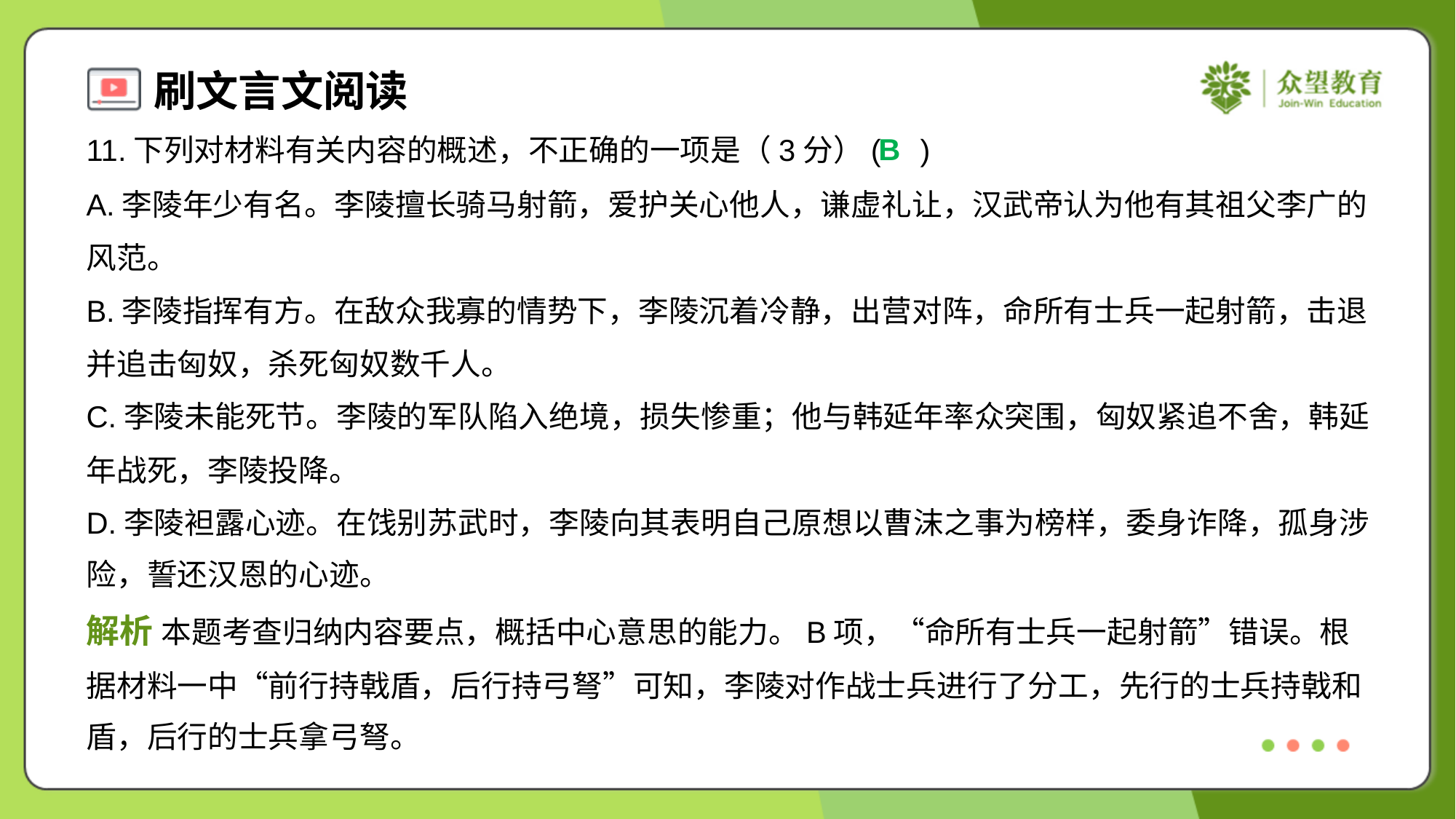

B
11.下列对材料有关内容的概述，不正确的一项是（3分）(     )
A.李陵年少有名。李陵擅长骑马射箭，爱护关心他人，谦虚礼让，汉武帝认为他有其祖父李广的
风范。
B.李陵指挥有方。在敌众我寡的情势下，李陵沉着冷静，出营对阵，命所有士兵一起射箭，击退
并追击匈奴，杀死匈奴数千人。
C.李陵未能死节。李陵的军队陷入绝境，损失惨重；他与韩延年率众突围，匈奴紧追不舍，韩延
年战死，李陵投降。
D.李陵袒露心迹。在饯别苏武时，李陵向其表明自己原想以曹沫之事为榜样，委身诈降，孤身涉
险，誓还汉恩的心迹。
解析 本题考查归纳内容要点，概括中心意思的能力。B项，“命所有士兵一起射箭”错误。根
据材料一中“前行持戟盾，后行持弓弩”可知，李陵对作战士兵进行了分工，先行的士兵持戟和
盾，后行的士兵拿弓弩。